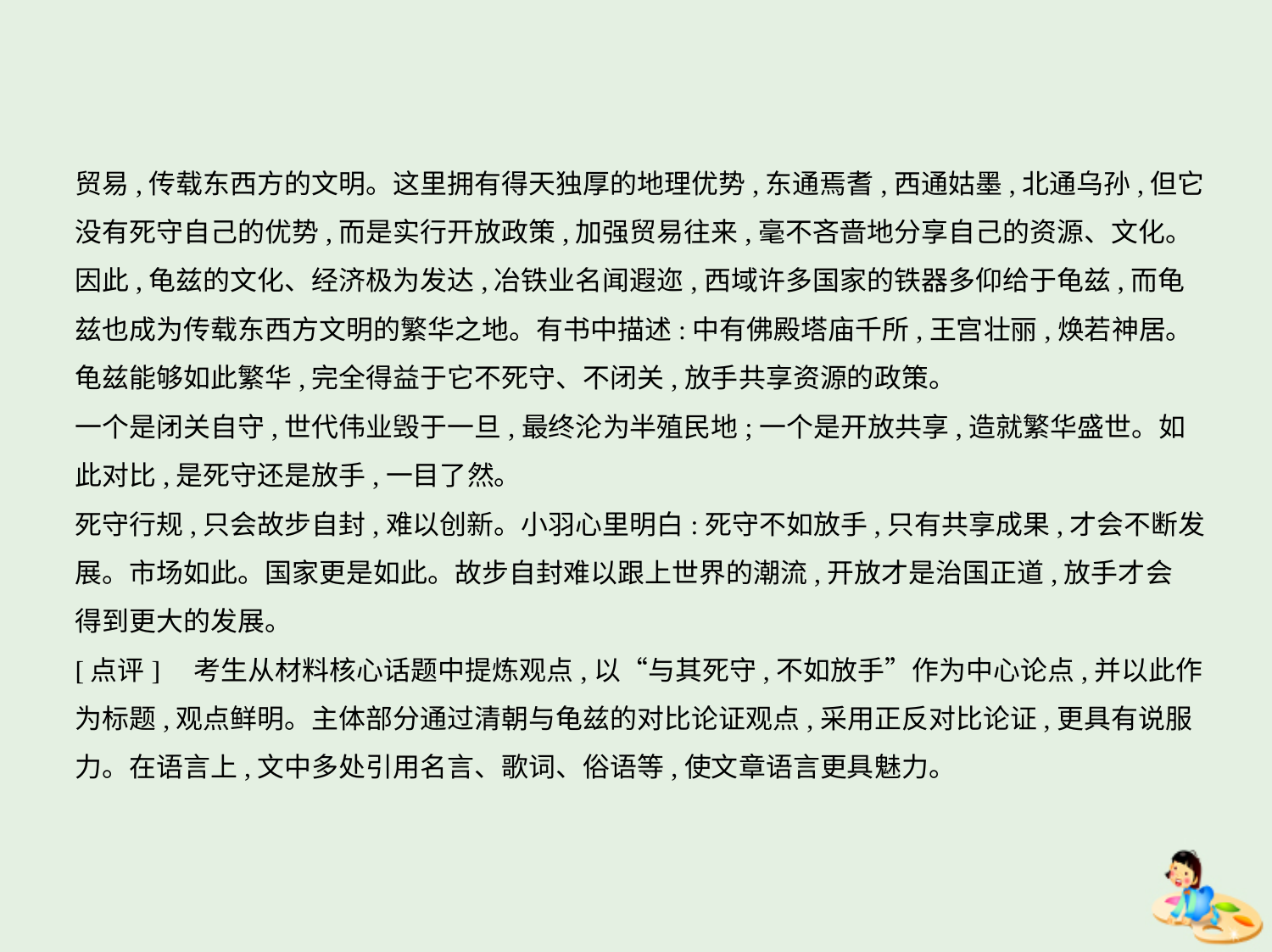

贸易,传载东西方的文明。这里拥有得天独厚的地理优势,东通焉耆,西通姑墨,北通乌孙,但它
没有死守自己的优势,而是实行开放政策,加强贸易往来,毫不吝啬地分享自己的资源、文化。
因此,龟兹的文化、经济极为发达,冶铁业名闻遐迩,西域许多国家的铁器多仰给于龟兹,而龟
兹也成为传载东西方文明的繁华之地。有书中描述:中有佛殿塔庙千所,王宫壮丽,焕若神居。
龟兹能够如此繁华,完全得益于它不死守、不闭关,放手共享资源的政策。
一个是闭关自守,世代伟业毁于一旦,最终沦为半殖民地;一个是开放共享,造就繁华盛世。如
此对比,是死守还是放手,一目了然。
死守行规,只会故步自封,难以创新。小羽心里明白:死守不如放手,只有共享成果,才会不断发
展。市场如此。国家更是如此。故步自封难以跟上世界的潮流,开放才是治国正道,放手才会
得到更大的发展。
[点评]　考生从材料核心话题中提炼观点,以“与其死守,不如放手”作为中心论点,并以此作
为标题,观点鲜明。主体部分通过清朝与龟兹的对比论证观点,采用正反对比论证,更具有说服
力。在语言上,文中多处引用名言、歌词、俗语等,使文章语言更具魅力。